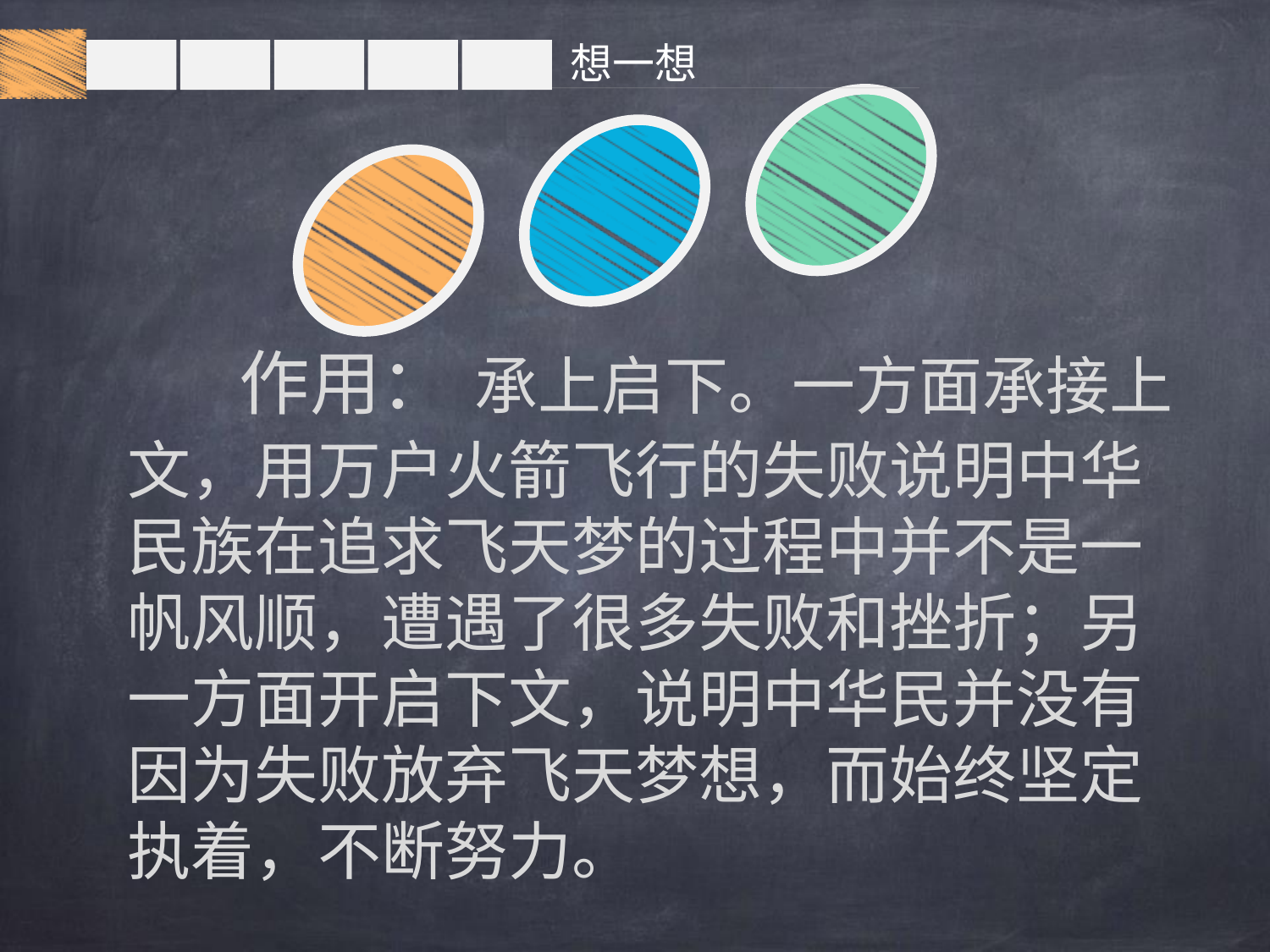

想一想

      作用： 承上启下。一方面承接上文，用万户火箭飞行的失败说明中华民族在追求飞天梦的过程中并不是一帆风顺，遭遇了很多失败和挫折；另一方面开启下文，说明中华民并没有因为失败放弃飞天梦想，而始终坚定执着，不断努力。